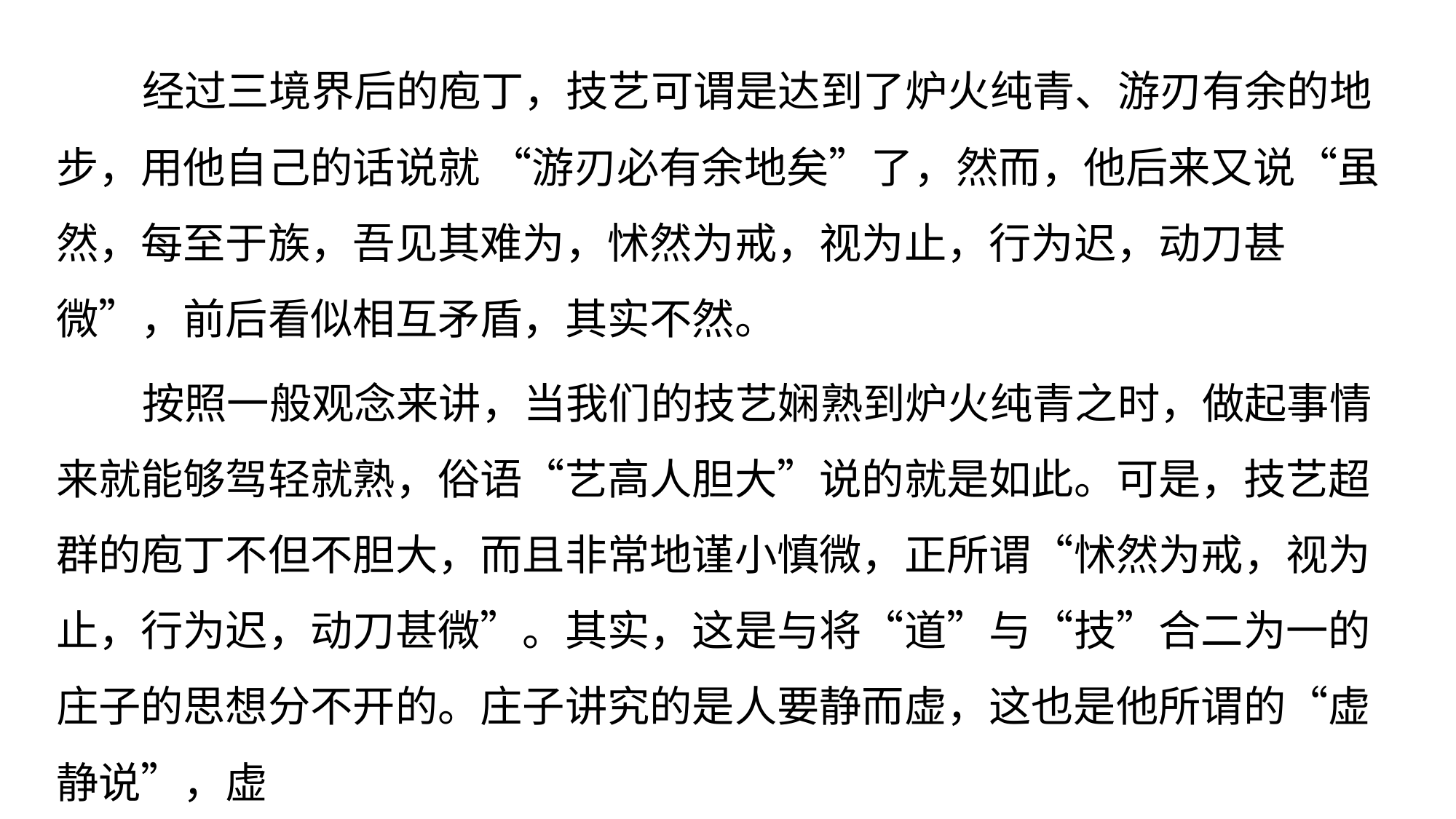

经过三境界后的庖丁，技艺可谓是达到了炉火纯青、游刃有余的地步，用他自己的话说就 “游刃必有余地矣”了，然而，他后来又说“虽然，每至于族，吾见其难为，怵然为戒，视为止，行为迟，动刀甚微”，前后看似相互矛盾，其实不然。
按照一般观念来讲，当我们的技艺娴熟到炉火纯青之时，做起事情来就能够驾轻就熟，俗语“艺高人胆大”说的就是如此。可是，技艺超群的庖丁不但不胆大，而且非常地谨小慎微，正所谓“怵然为戒，视为止，行为迟，动刀甚微”。其实，这是与将“道”与“技”合二为一的庄子的思想分不开的。庄子讲究的是人要静而虚，这也是他所谓的“虚静说”，虚